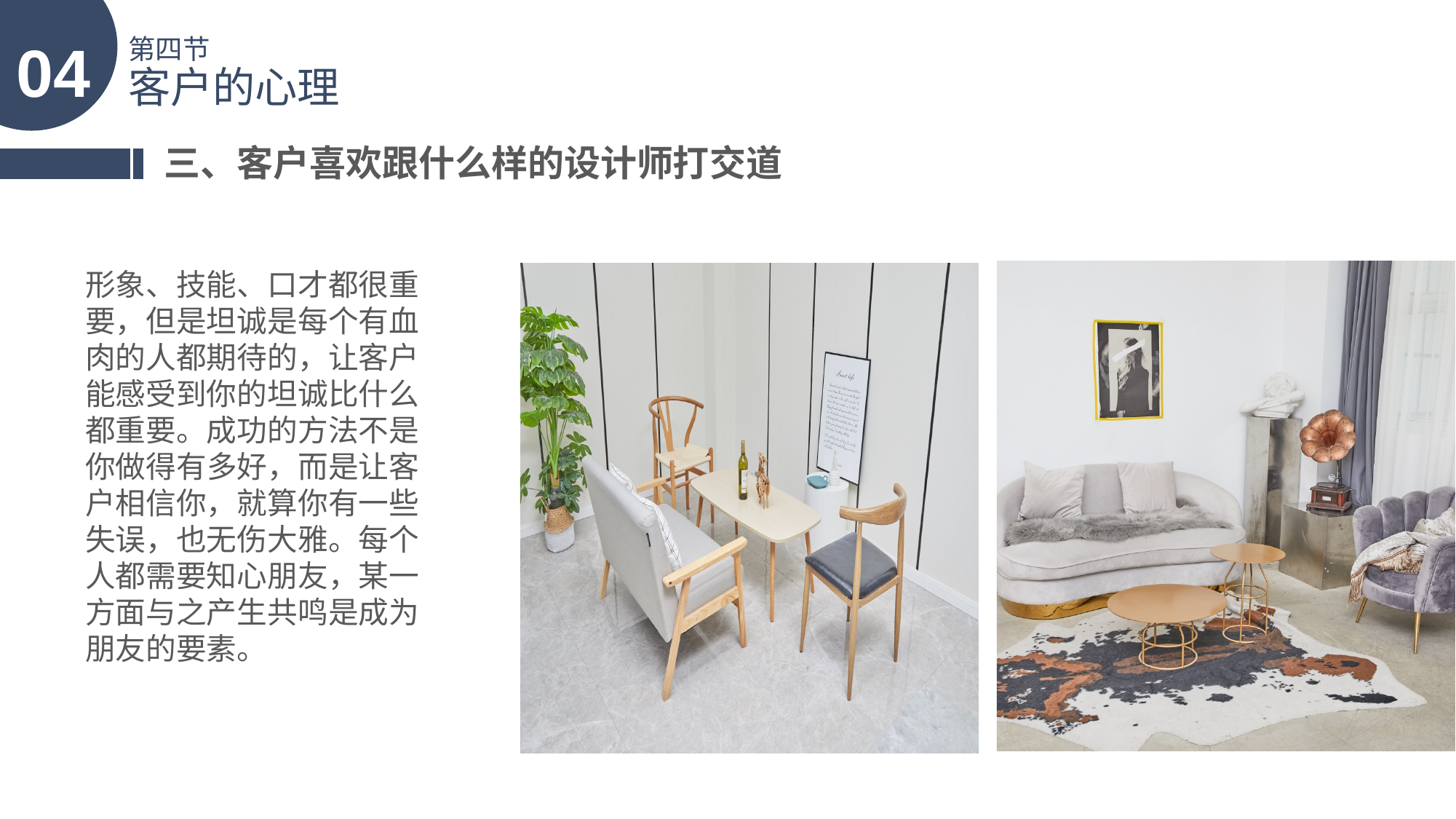

04
第四节
客户的心理
三、客户喜欢跟什么样的设计师打交道
形象、技能、口才都很重要，但是坦诚是每个有血肉的人都期待的，让客户能感受到你的坦诚比什么都重要。成功的方法不是你做得有多好，而是让客户相信你，就算你有一些失误，也无伤大雅。每个人都需要知心朋友，某一方面与之产生共鸣是成为朋友的要素。